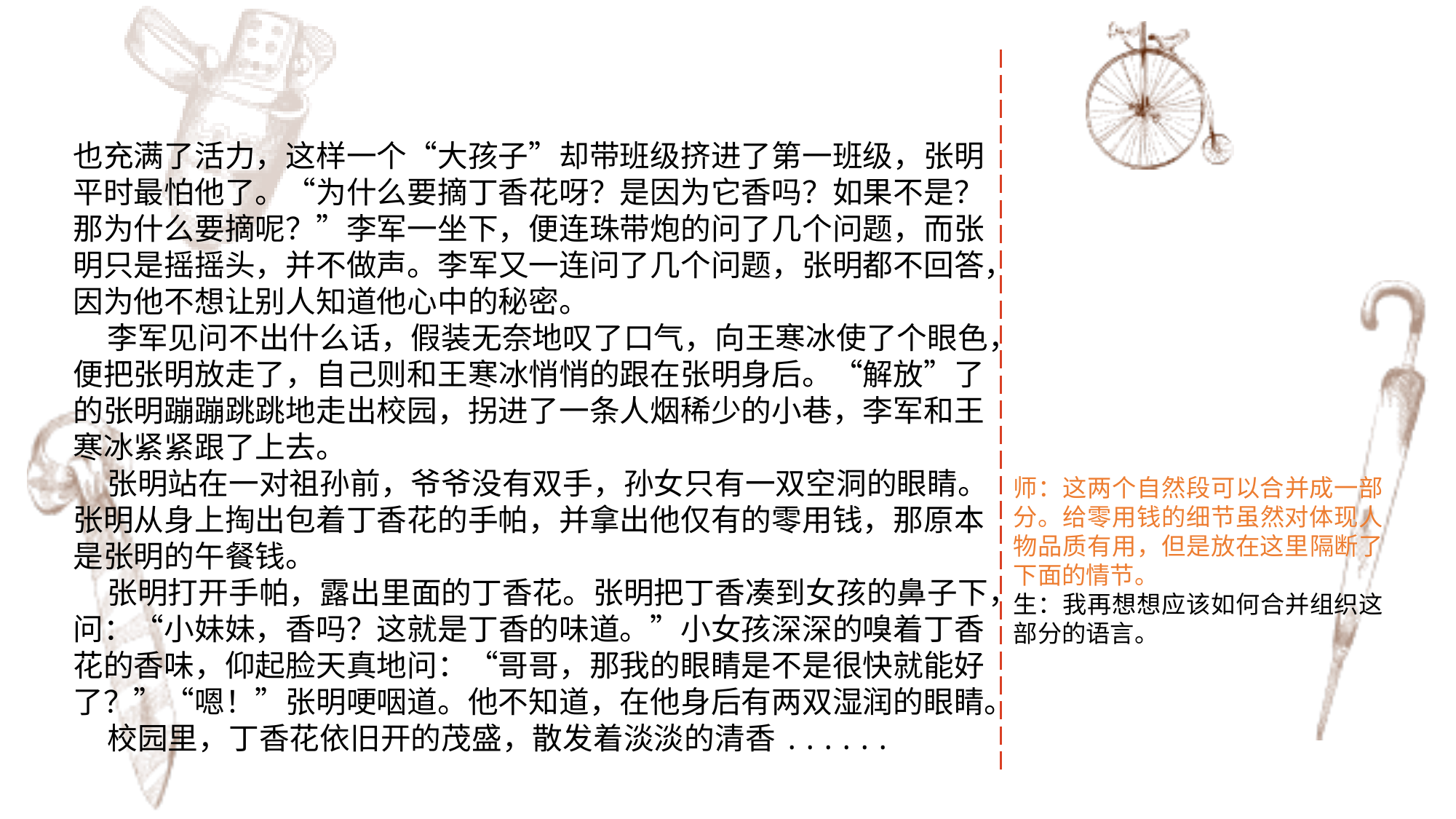

也充满了活力，这样一个“大孩子”却带班级挤进了第一班级，张明平时最怕他了。“为什么要摘丁香花呀？是因为它香吗？如果不是？那为什么要摘呢？”李军一坐下，便连珠带炮的问了几个问题，而张明只是摇摇头，并不做声。李军又一连问了几个问题，张明都不回答，因为他不想让别人知道他心中的秘密。
    李军见问不出什么话，假装无奈地叹了口气，向王寒冰使了个眼色，便把张明放走了，自己则和王寒冰悄悄的跟在张明身后。“解放”了的张明蹦蹦跳跳地走出校园，拐进了一条人烟稀少的小巷，李军和王寒冰紧紧跟了上去。
    张明站在一对祖孙前，爷爷没有双手，孙女只有一双空洞的眼睛。张明从身上掏出包着丁香花的手帕，并拿出他仅有的零用钱，那原本是张明的午餐钱。
    张明打开手帕，露出里面的丁香花。张明把丁香凑到女孩的鼻子下，问：“小妹妹，香吗？这就是丁香的味道。”小女孩深深的嗅着丁香花的香味，仰起脸天真地问：“哥哥，那我的眼睛是不是很快就能好了？”“嗯！”张明哽咽道。他不知道，在他身后有两双湿润的眼睛。
    校园里，丁香花依旧开的茂盛，散发着淡淡的清香......
师：这两个自然段可以合并成一部分。给零用钱的细节虽然对体现人物品质有用，但是放在这里隔断了下面的情节。
生：我再想想应该如何合并组织这部分的语言。